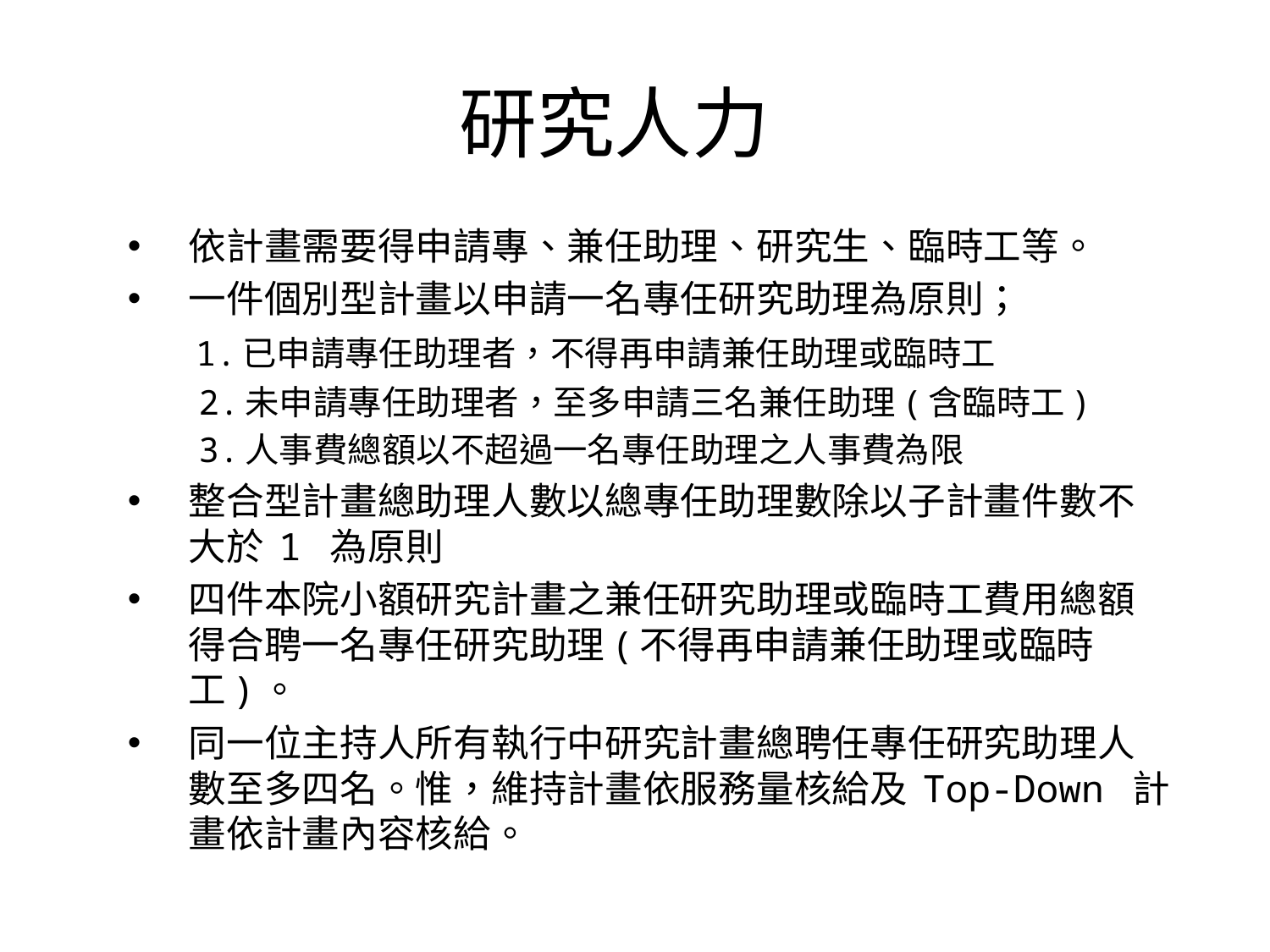

# 研究人力
依計畫需要得申請專、兼任助理、研究生、臨時工等。
一件個別型計畫以申請一名專任研究助理為原則；
   1.已申請專任助理者，不得再申請兼任助理或臨時工
     2.未申請專任助理者，至多申請三名兼任助理(含臨時工)
     3.人事費總額以不超過一名專任助理之人事費為限
整合型計畫總助理人數以總專任助理數除以子計畫件數不大於 1 為原則
四件本院小額研究計畫之兼任研究助理或臨時工費用總額得合聘一名專任研究助理(不得再申請兼任助理或臨時 工)。
同一位主持人所有執行中研究計畫總聘任專任研究助理人數至多四名。惟，維持計畫依服務量核給及 Top-Down 計畫依計畫內容核給。